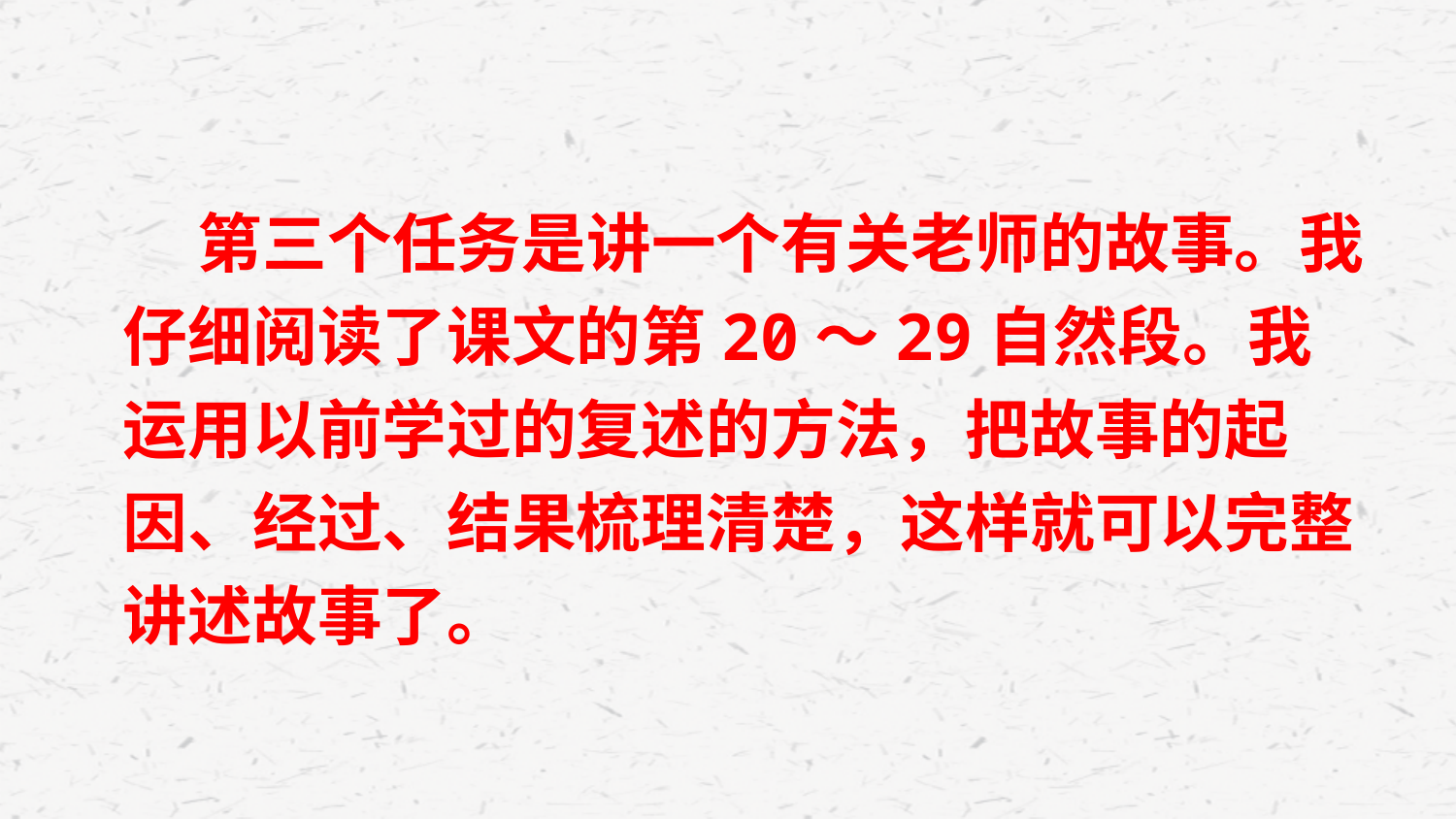

第三个任务是讲一个有关老师的故事。我仔细阅读了课文的第20～29自然段。我运用以前学过的复述的方法，把故事的起因、经过、结果梳理清楚，这样就可以完整讲述故事了。